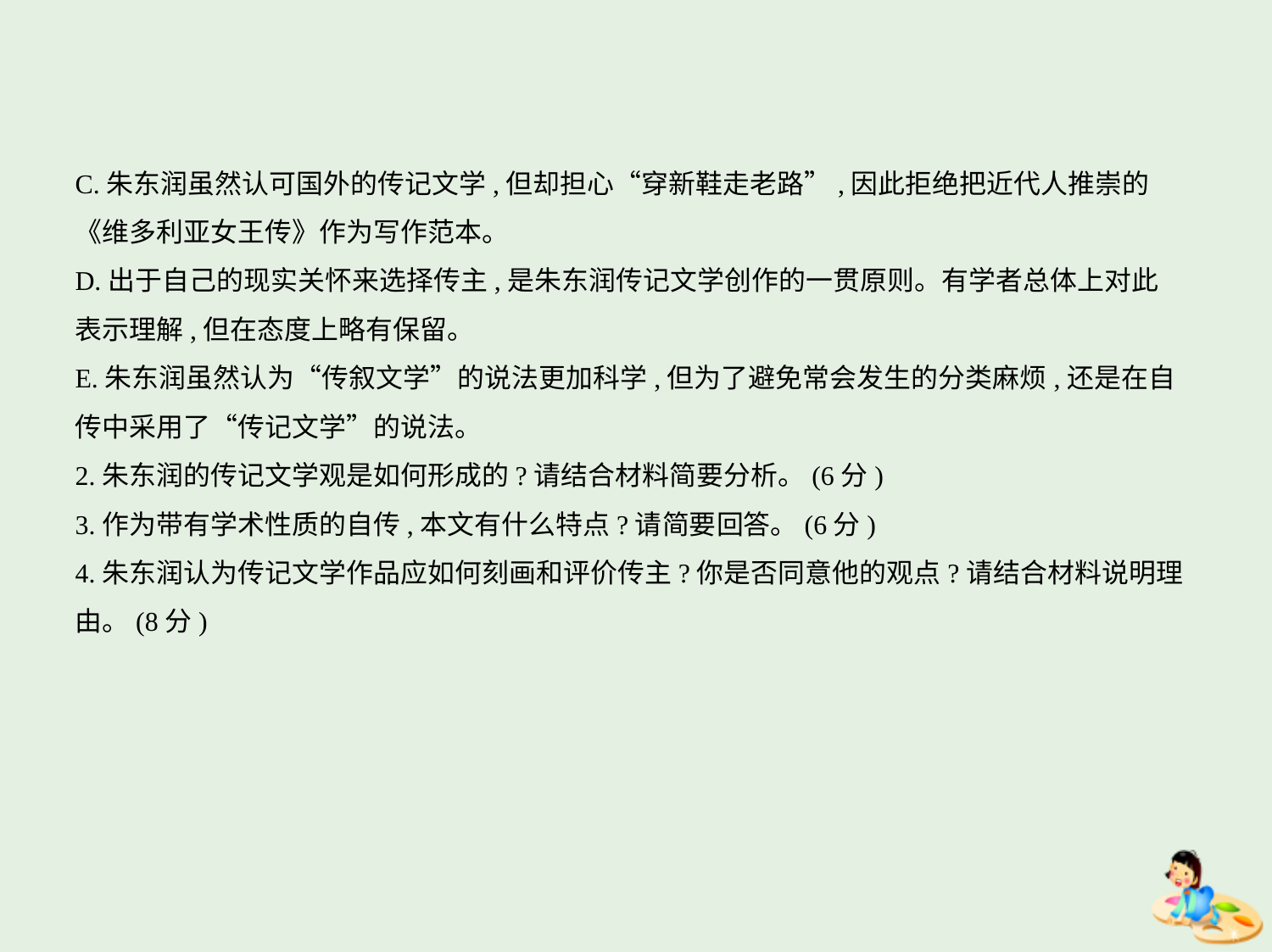

C.朱东润虽然认可国外的传记文学,但却担心“穿新鞋走老路”,因此拒绝把近代人推崇的
《维多利亚女王传》作为写作范本。
D.出于自己的现实关怀来选择传主,是朱东润传记文学创作的一贯原则。有学者总体上对此
表示理解,但在态度上略有保留。
E.朱东润虽然认为“传叙文学”的说法更加科学,但为了避免常会发生的分类麻烦,还是在自
传中采用了“传记文学”的说法。
2.朱东润的传记文学观是如何形成的?请结合材料简要分析。(6分)
3.作为带有学术性质的自传,本文有什么特点?请简要回答。(6分)
4.朱东润认为传记文学作品应如何刻画和评价传主?你是否同意他的观点?请结合材料说明理
由。(8分)